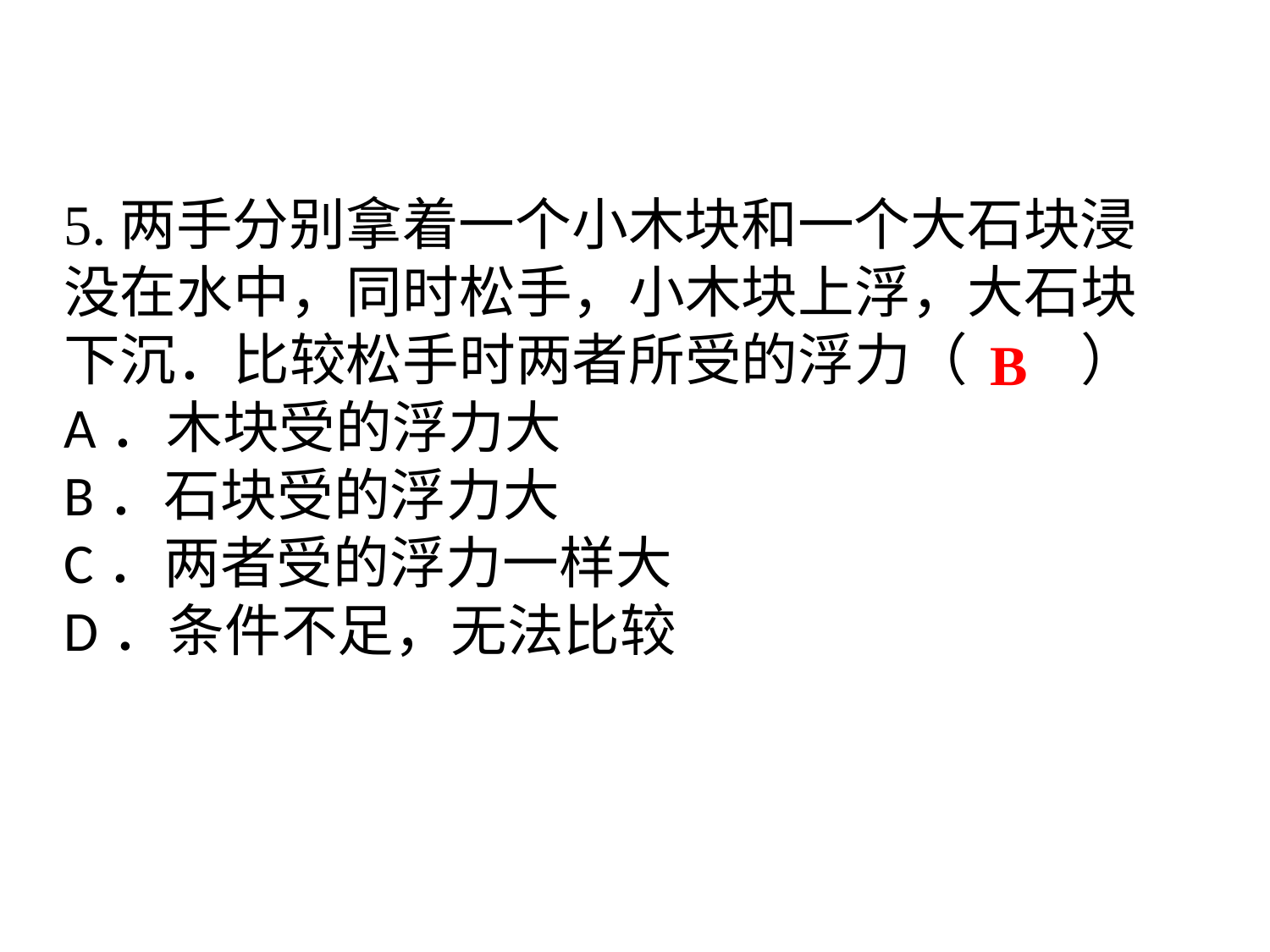

5.两手分别拿着一个小木块和一个大石块浸没在水中，同时松手，小木块上浮，大石块下沉．比较松手时两者所受的浮力（　　）
A．木块受的浮力大
B．石块受的浮力大
C．两者受的浮力一样大
D．条件不足，无法比较
B